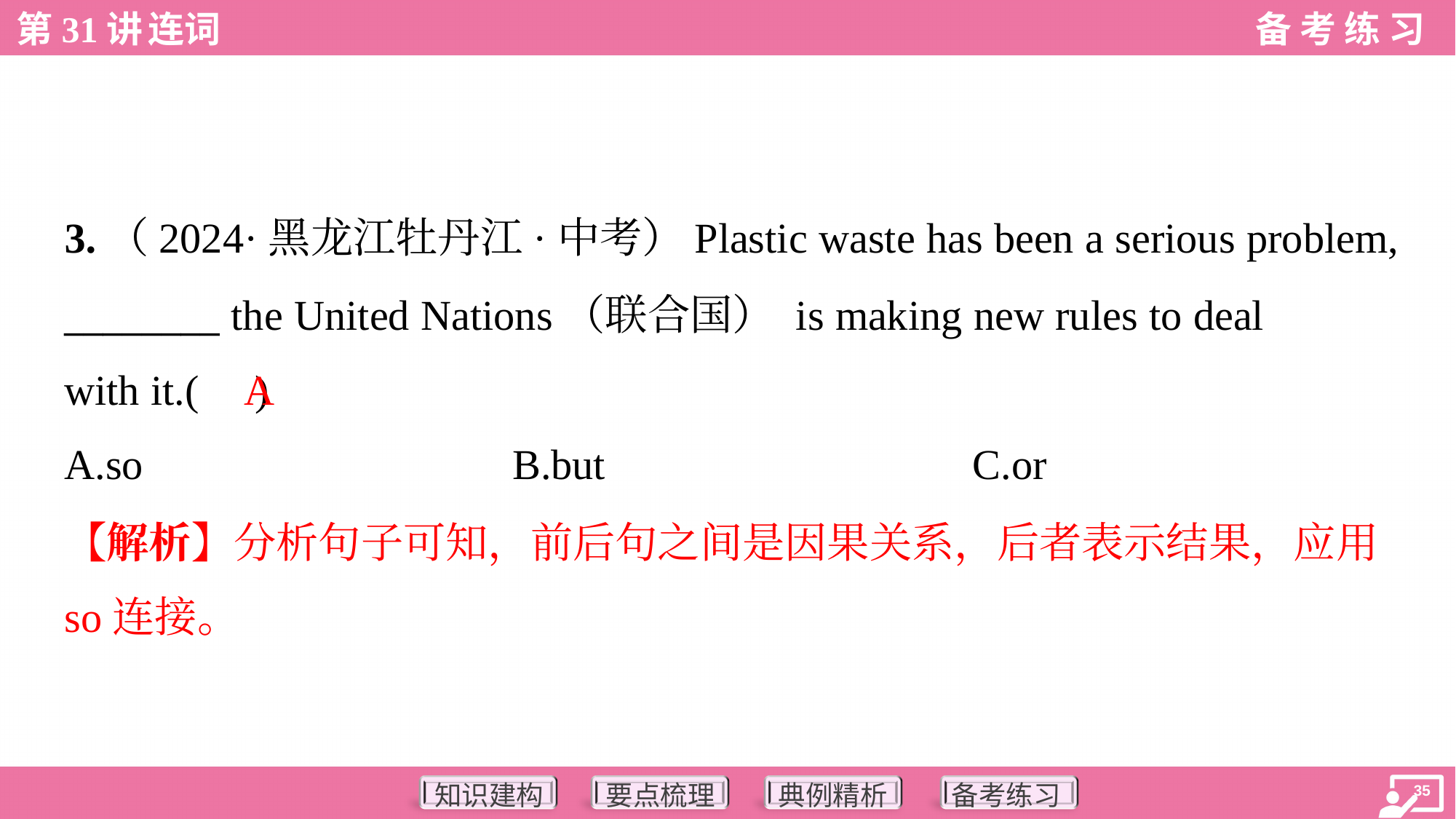

3.（2024·黑龙江牡丹江·中考）Plastic waste has been a serious problem,
________ the United Nations（联合国） is making new rules to deal
with it.(     )
A
A.so	B.but	C.or
【解析】分析句子可知，前后句之间是因果关系，后者表示结果，应用
so连接。